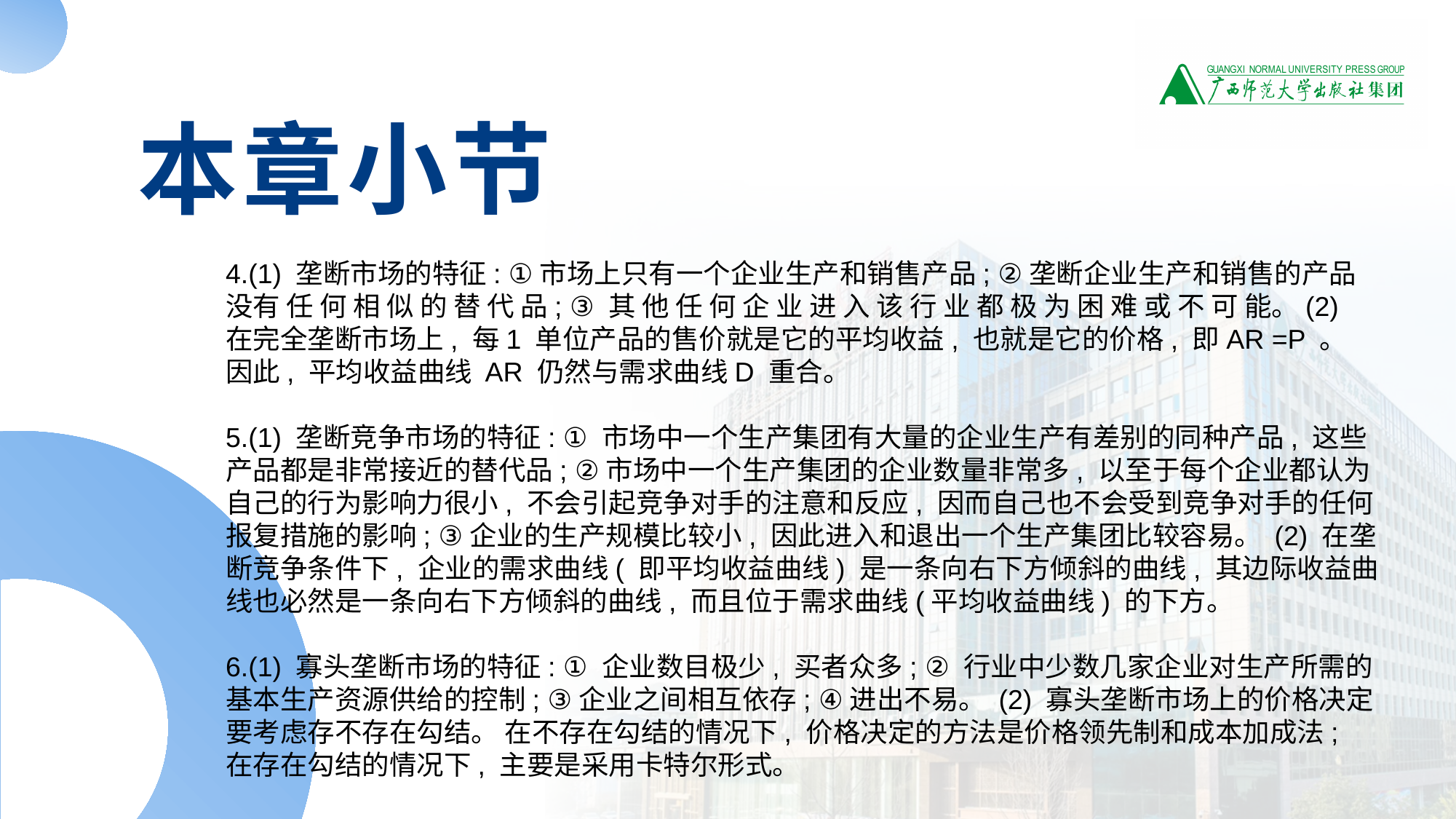

本章小节
4.(1) 垄断市场的特征: ①市场上只有一个企业生产和销售产品; ②垄断企业生产和销售的产品没有 任 何 相 似 的 替 代 品; ③ 其 他 任 何 企 业 进 入 该 行 业 都 极 为 困 难 或 不 可 能。(2) 在完全垄断市场上, 每1 单位产品的售价就是它的平均收益, 也就是它的价格, 即AR =P 。 因此, 平均收益曲线 AR 仍然与需求曲线D 重合。

5.(1) 垄断竞争市场的特征: ① 市场中一个生产集团有大量的企业生产有差别的同种产品, 这些产品都是非常接近的替代品; ②市场中一个生产集团的企业数量非常多, 以至于每个企业都认为自己的行为影响力很小, 不会引起竞争对手的注意和反应, 因而自己也不会受到竞争对手的任何报复措施的影响; ③企业的生产规模比较小, 因此进入和退出一个生产集团比较容易。 (2) 在垄断竞争条件下, 企业的需求曲线( 即平均收益曲线) 是一条向右下方倾斜的曲线, 其边际收益曲线也必然是一条向右下方倾斜的曲线, 而且位于需求曲线(平均收益曲线) 的下方。

6.(1) 寡头垄断市场的特征: ① 企业数目极少, 买者众多; ② 行业中少数几家企业对生产所需的基本生产资源供给的控制; ③企业之间相互依存; ④进出不易。 (2) 寡头垄断市场上的价格决定要考虑存不存在勾结。 在不存在勾结的情况下, 价格决定的方法是价格领先制和成本加成法; 在存在勾结的情况下, 主要是采用卡特尔形式。